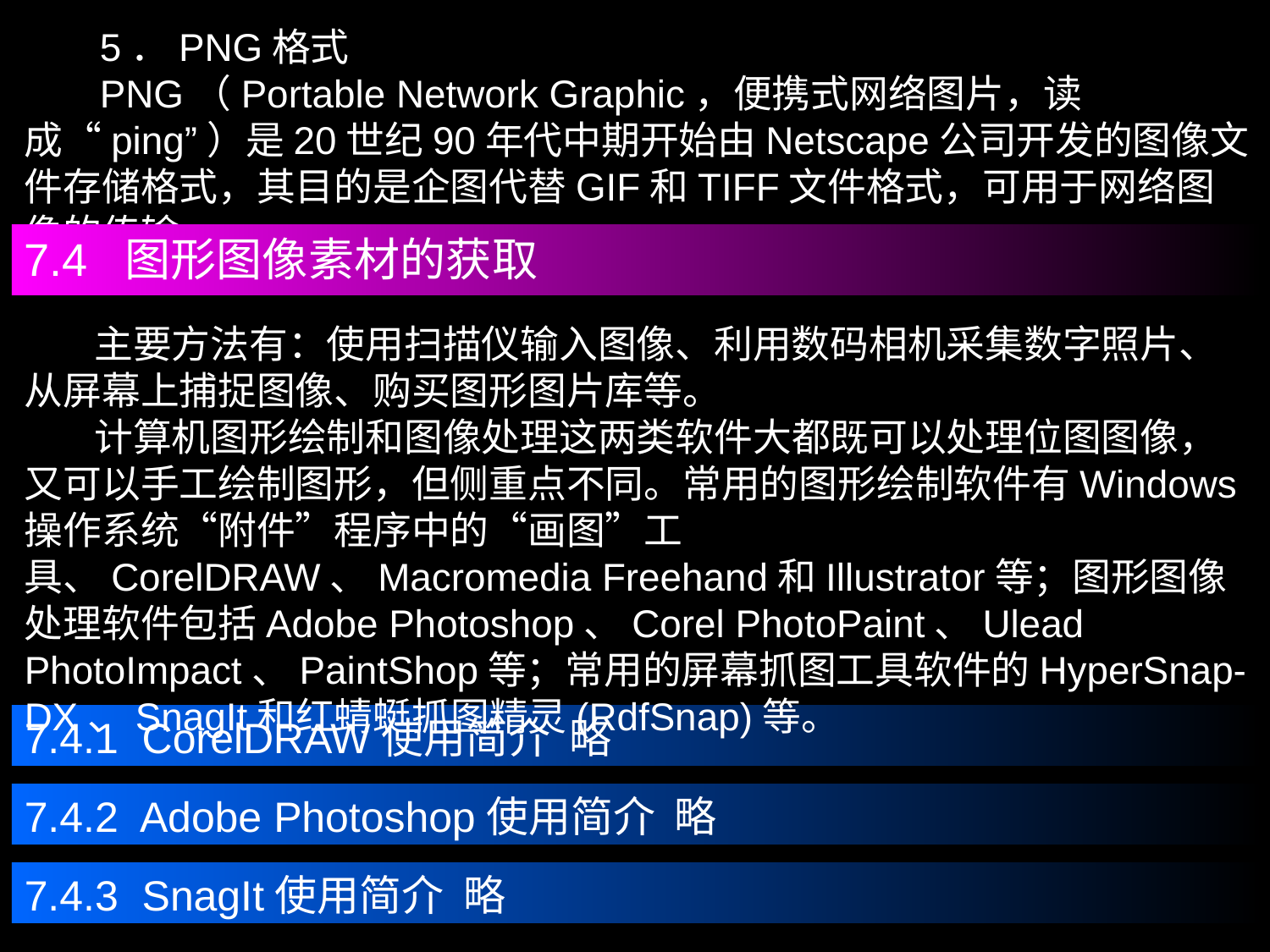

5．PNG格式
       PNG（Portable Network Graphic，便携式网络图片，读成“ping”）是20世纪90年代中期开始由Netscape公司开发的图像文件存储格式，其目的是企图代替GIF和TIFF文件格式，可用于网络图像的传输。
7.4  图形图像素材的获取
       主要方法有：使用扫描仪输入图像、利用数码相机采集数字照片、从屏幕上捕捉图像、购买图形图片库等。
       计算机图形绘制和图像处理这两类软件大都既可以处理位图图像，又可以手工绘制图形，但侧重点不同。常用的图形绘制软件有Windows操作系统“附件”程序中的“画图”工具、CorelDRAW、Macromedia Freehand和Illustrator等；图形图像处理软件包括Adobe Photoshop、Corel PhotoPaint、Ulead PhotoImpact、PaintShop等；常用的屏幕抓图工具软件的HyperSnap-DX、SnagIt和红蜻蜓抓图精灵(RdfSnap)等。
7.4.1  CorelDRAW使用简介  略
7.4.2  Adobe Photoshop使用简介  略

7.4.3  SnagIt使用简介  略